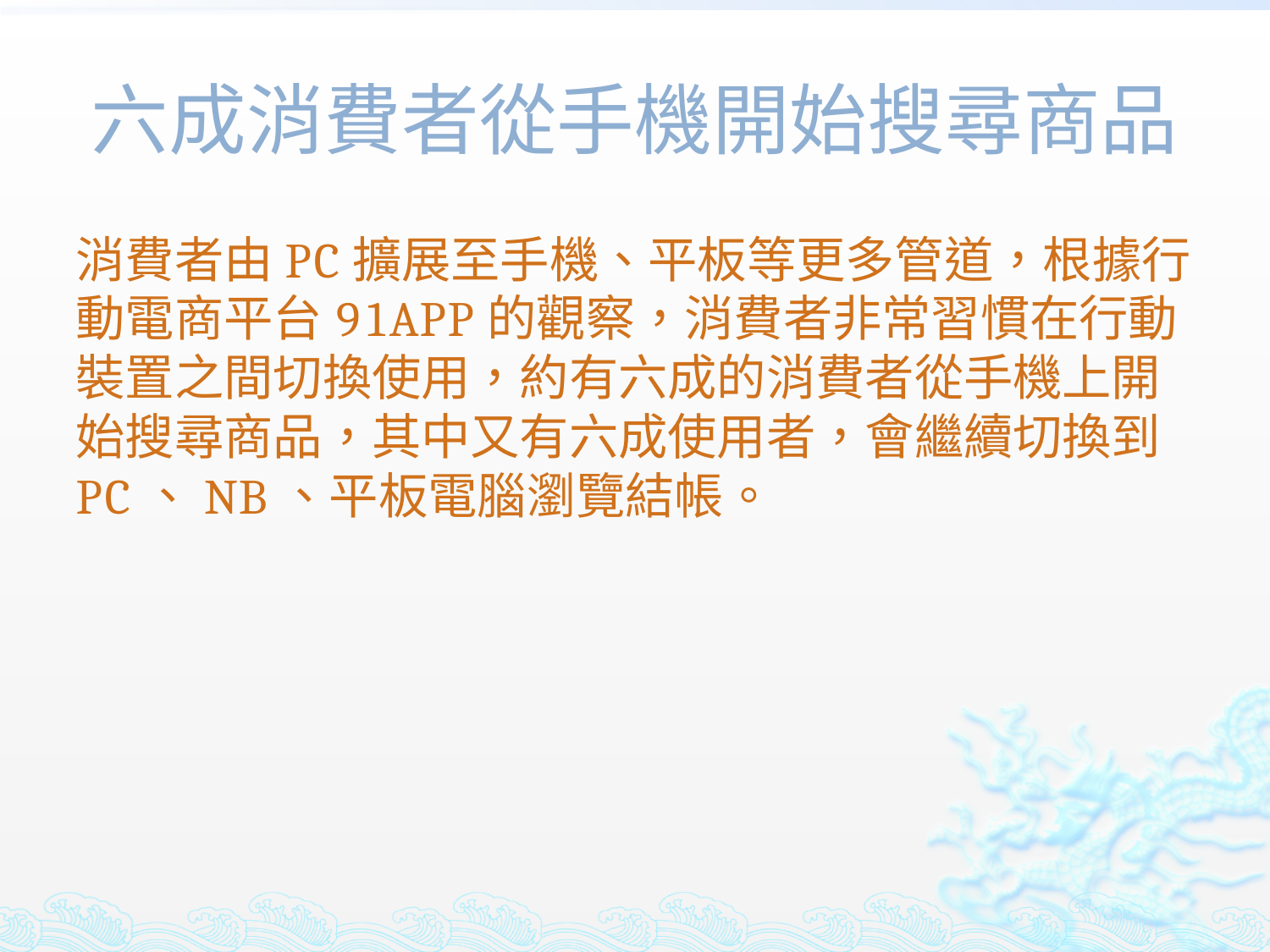

# 六成消費者從手機開始搜尋商品
消費者由PC擴展至手機、平板等更多管道，根據行動電商平台91APP的觀察，消費者非常習慣在行動裝置之間切換使用，約有六成的消費者從手機上開始搜尋商品，其中又有六成使用者，會繼續切換到PC、NB、平板電腦瀏覽結帳。